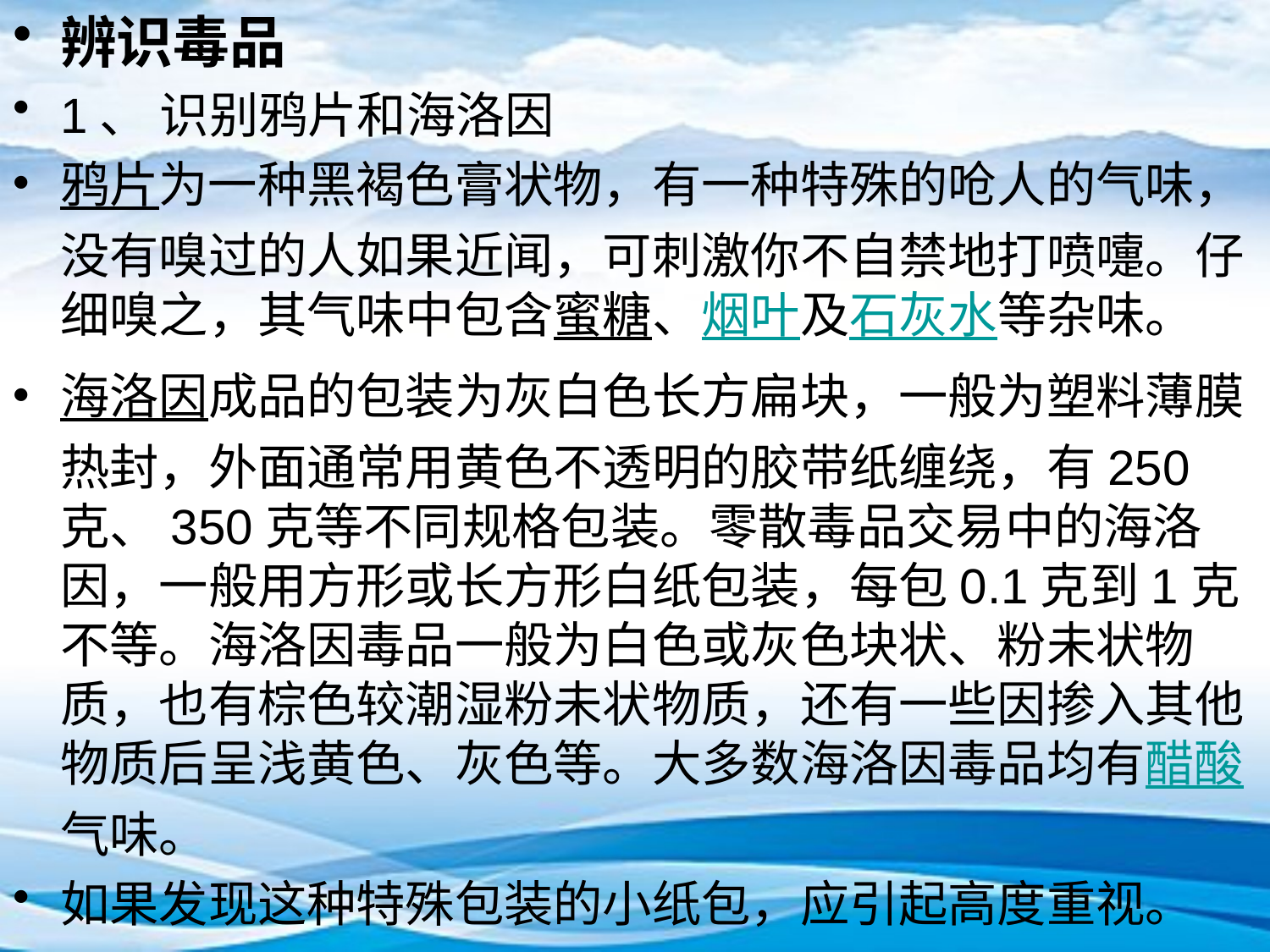

辨识毒品
1、 识别鸦片和海洛因
鸦片为一种黑褐色膏状物，有一种特殊的呛人的气味，没有嗅过的人如果近闻，可刺激你不自禁地打喷嚏。仔细嗅之，其气味中包含蜜糖、烟叶及石灰水等杂味。
海洛因成品的包装为灰白色长方扁块，一般为塑料薄膜热封，外面通常用黄色不透明的胶带纸缠绕，有250克、350克等不同规格包装。零散毒品交易中的海洛因，一般用方形或长方形白纸包装，每包0.1克到1克不等。海洛因毒品一般为白色或灰色块状、粉未状物质，也有棕色较潮湿粉未状物质，还有一些因掺入其他物质后呈浅黄色、灰色等。大多数海洛因毒品均有醋酸气味。
如果发现这种特殊包装的小纸包，应引起高度重视。